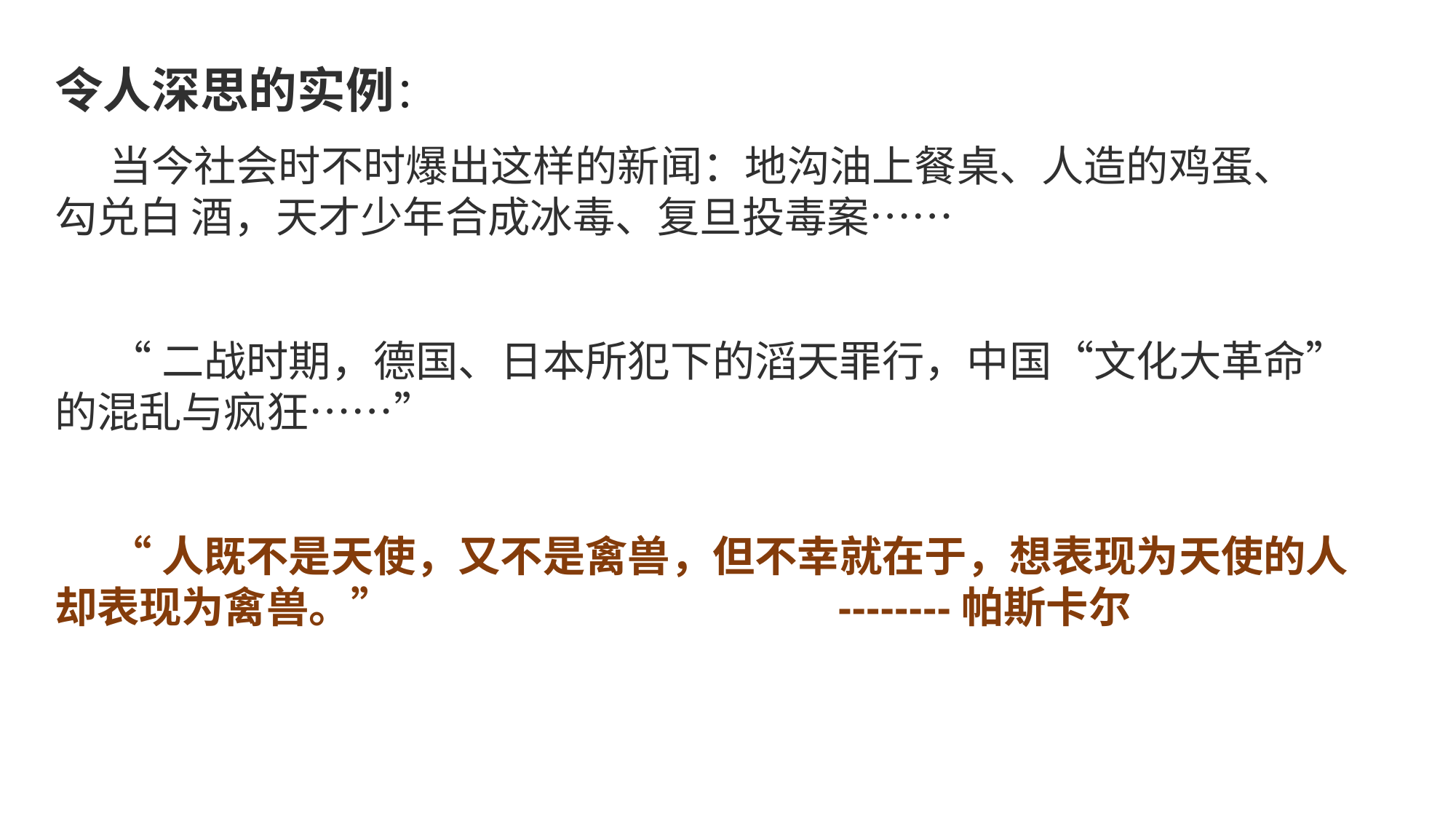

令人深思的实例：
当今社会时不时爆出这样的新闻：地沟油上餐桌、人造的鸡蛋、        勾兑白 酒，天才少年合成冰毒、复旦投毒案……

“二战时期，德国、日本所犯下的滔天罪行，中国“文化大革命”的混乱与疯狂……”

“人既不是天使，又不是禽兽，但不幸就在于，想表现为天使的人却表现为禽兽。”                                             --------帕斯卡尔